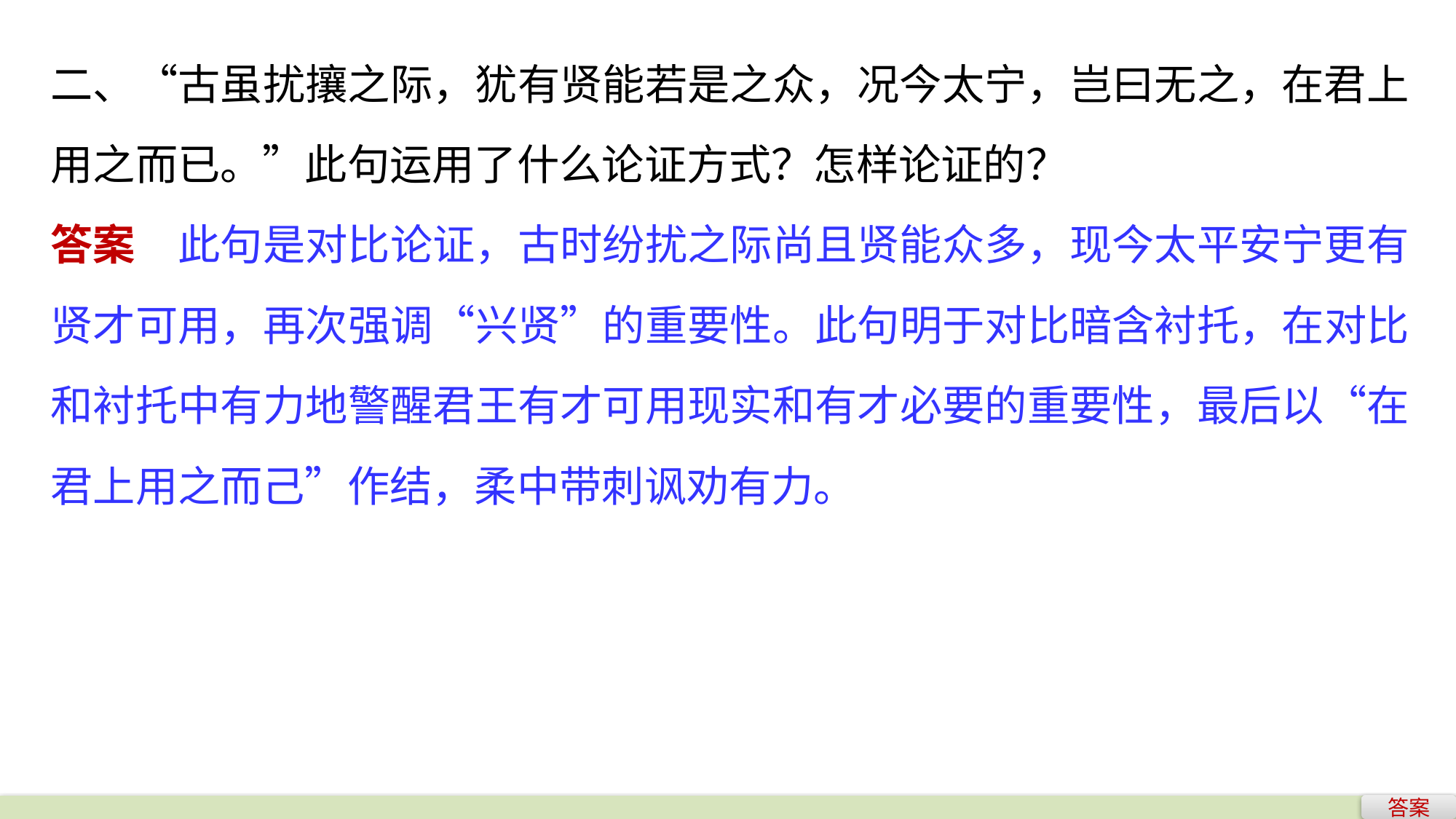

二、“古虽扰攘之际，犹有贤能若是之众，况今太宁，岂曰无之，在君上用之而已。”此句运用了什么论证方式？怎样论证的？
答案　此句是对比论证，古时纷扰之际尚且贤能众多，现今太平安宁更有贤才可用，再次强调“兴贤”的重要性。此句明于对比暗含衬托，在对比和衬托中有力地警醒君王有才可用现实和有才必要的重要性，最后以“在君上用之而己”作结，柔中带刺讽劝有力。
答案